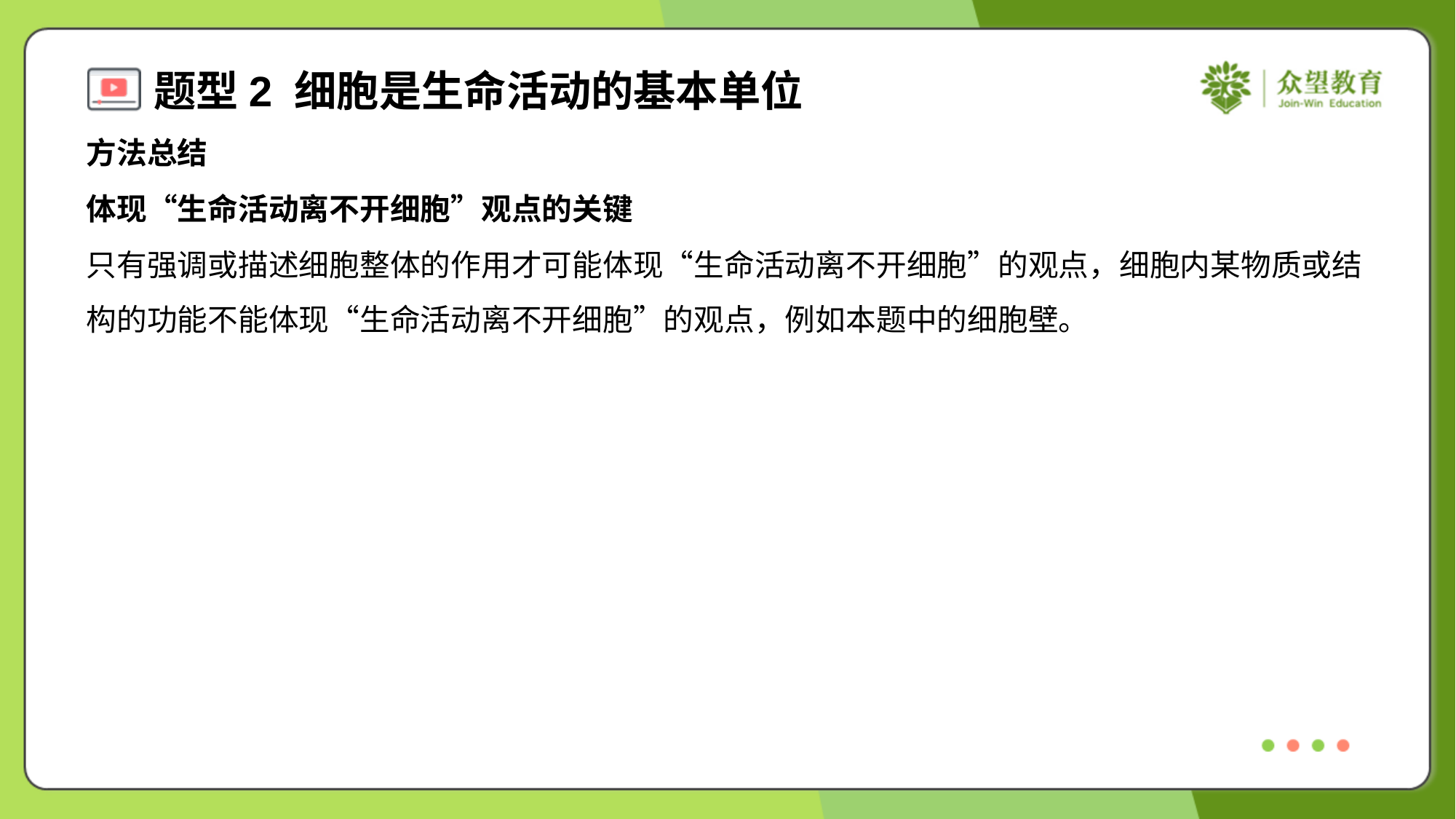

方法总结
体现“生命活动离不开细胞”观点的关键
只有强调或描述细胞整体的作用才可能体现“生命活动离不开细胞”的观点，细胞内某物质或结
构的功能不能体现“生命活动离不开细胞”的观点，例如本题中的细胞壁。